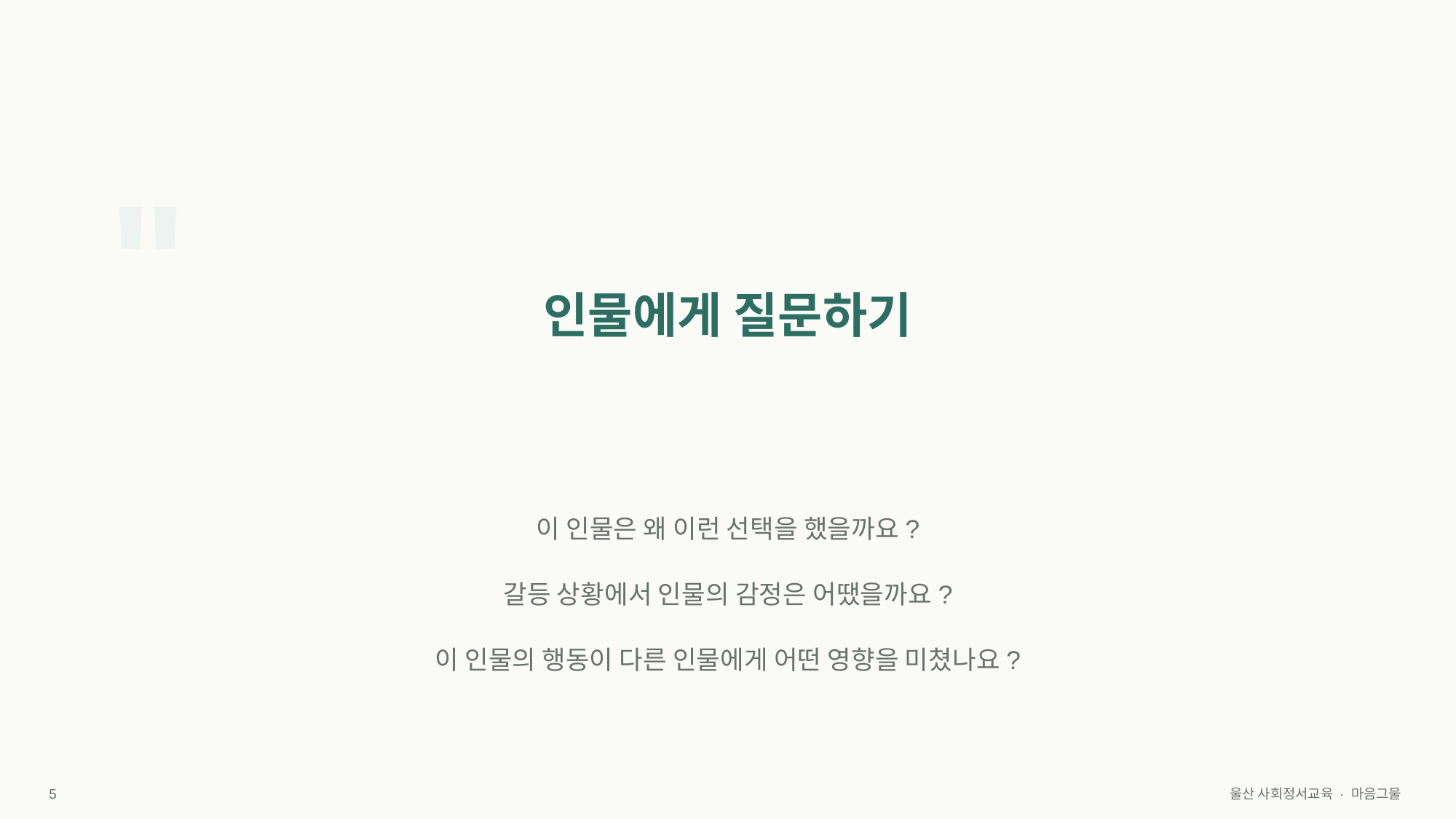

"
인물에게 질문하기
이 인물은 왜 이런 선택을 했을까요?
갈등 상황에서 인물의 감정은 어땠을까요?
이 인물의 행동이 다른 인물에게 어떤 영향을 미쳤나요?
5
울산 사회정서교육 · 마음그물